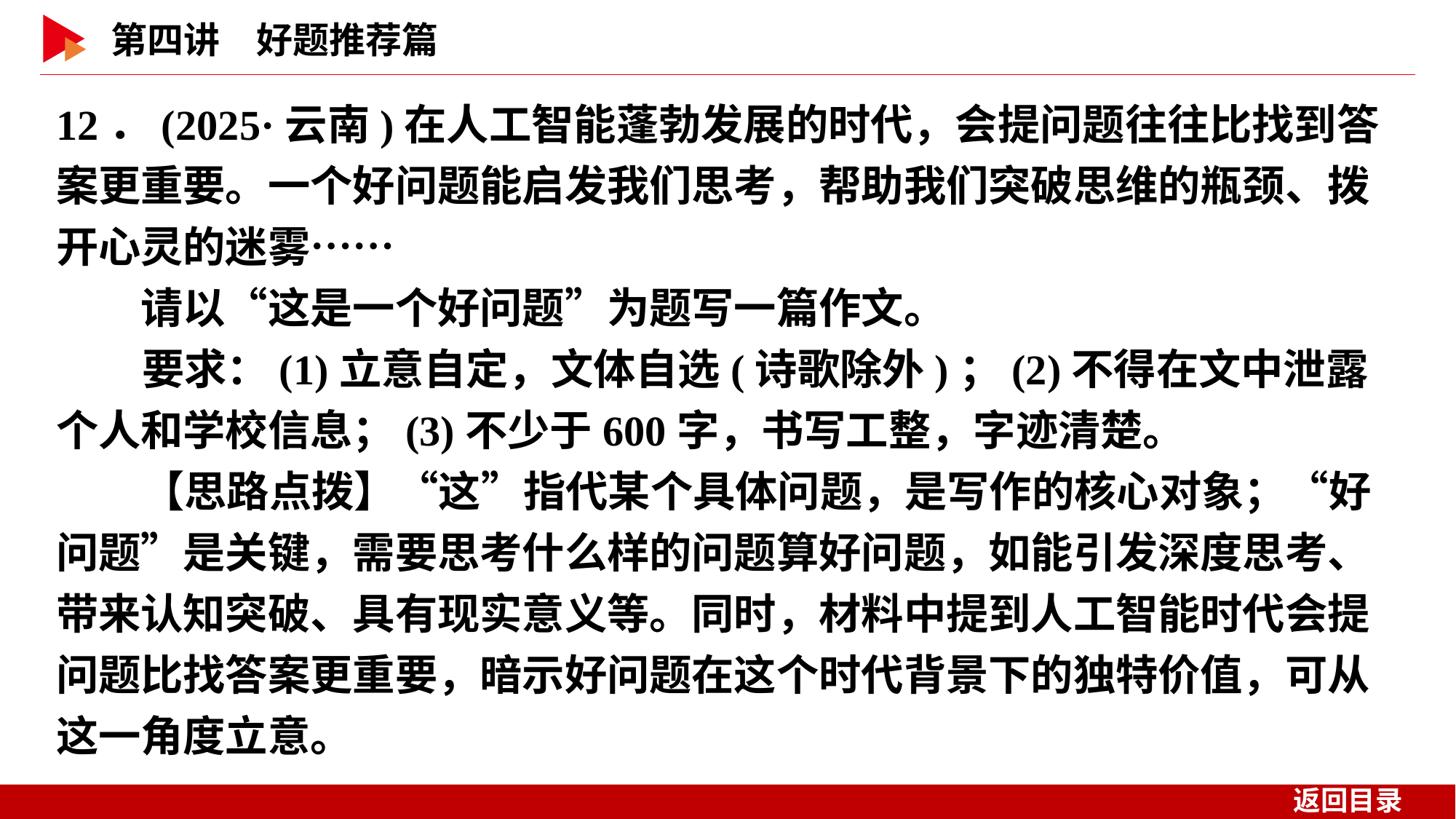

12．(2025·云南)在人工智能蓬勃发展的时代，会提问题往往比找到答案更重要。一个好问题能启发我们思考，帮助我们突破思维的瓶颈、拨开心灵的迷雾……
　　请以“这是一个好问题”为题写一篇作文。
要求：(1)立意自定，文体自选(诗歌除外)；(2)不得在文中泄露个人和学校信息；(3)不少于600字，书写工整，字迹清楚。
【思路点拨】“这”指代某个具体问题，是写作的核心对象；“好问题”是关键，需要思考什么样的问题算好问题，如能引发深度思考、带来认知突破、具有现实意义等。同时，材料中提到人工智能时代会提问题比找答案更重要，暗示好问题在这个时代背景下的独特价值，可从这一角度立意。